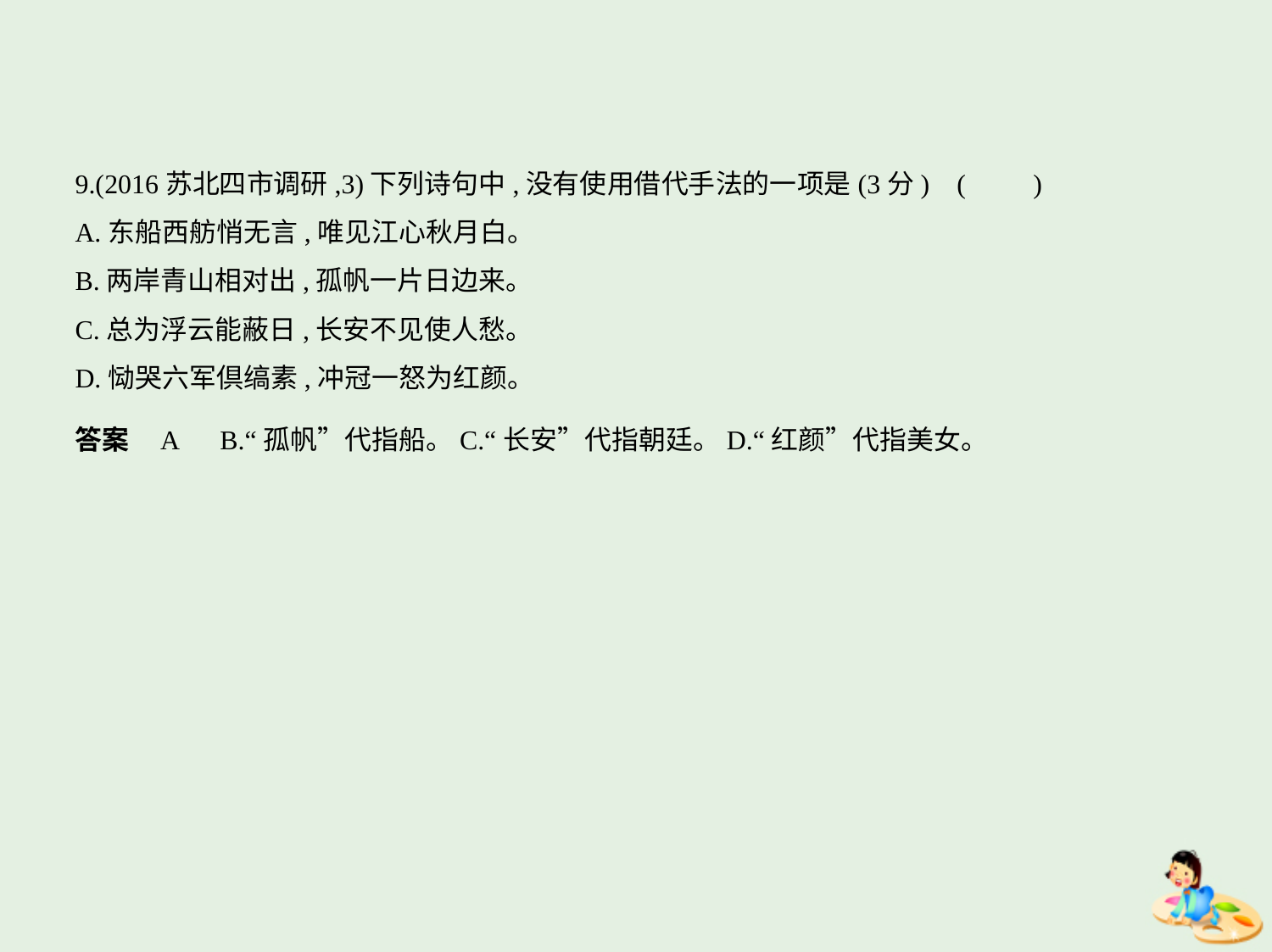

9.(2016苏北四市调研,3)下列诗句中,没有使用借代手法的一项是(3分) (　　)
A.东船西舫悄无言,唯见江心秋月白。
B.两岸青山相对出,孤帆一片日边来。
C.总为浮云能蔽日,长安不见使人愁。
D.恸哭六军倶缟素,冲冠一怒为红颜。
答案    A　B.“孤帆”代指船。C.“长安”代指朝廷。D.“红颜”代指美女。